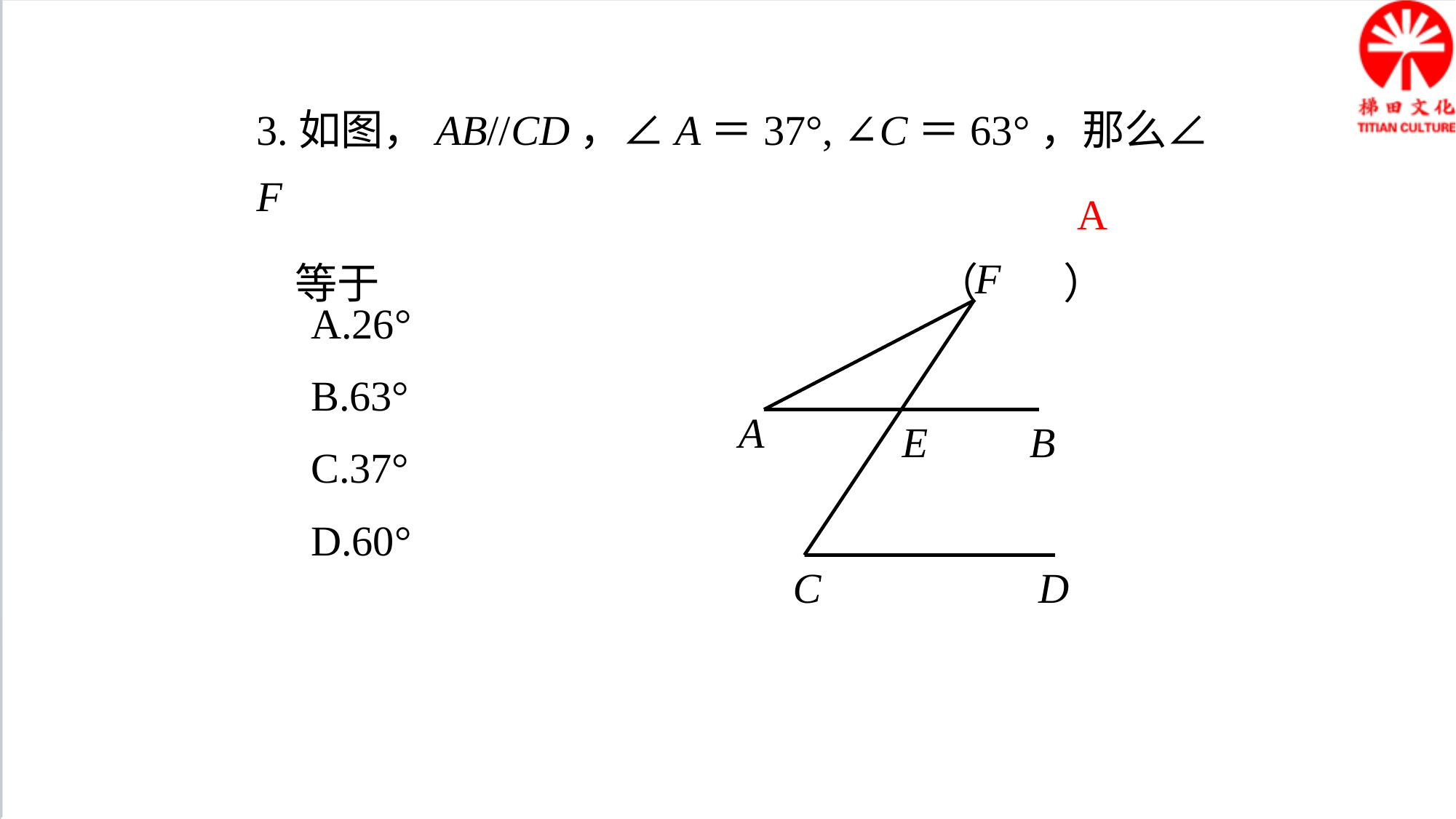

3.如图，AB//CD，∠A＝37°, ∠C＝63°，那么∠F
   等于                                                           （         ）
A
F
A.26°
B.63°
C.37°
D.60°

A
E
B
C
D